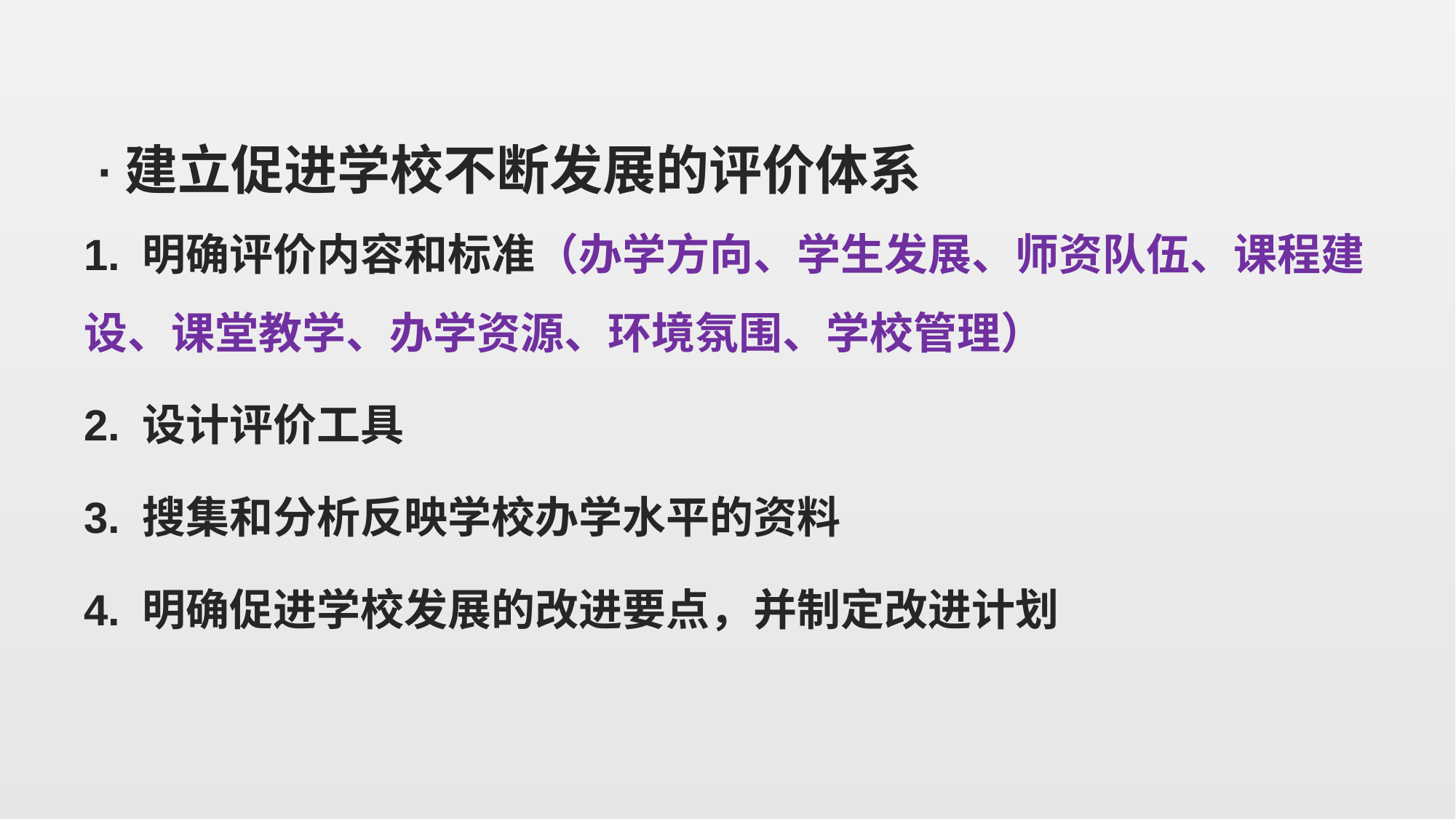

·建立促进学校不断发展的评价体系
1. 明确评价内容和标准（办学方向、学生发展、师资队伍、课程建设、课堂教学、办学资源、环境氛围、学校管理）
2. 设计评价工具
3. 搜集和分析反映学校办学水平的资料
4. 明确促进学校发展的改进要点，并制定改进计划